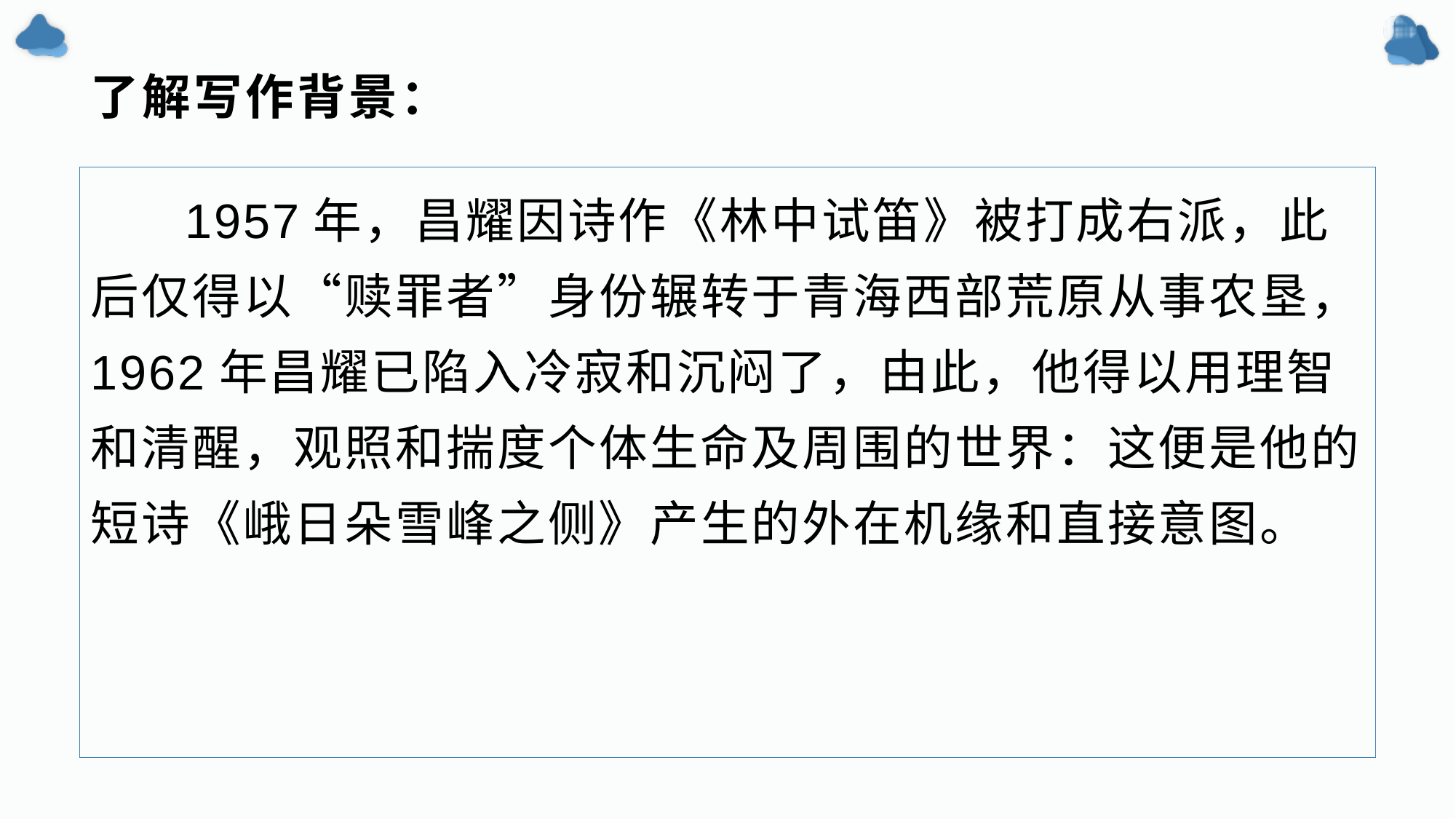

# 了解写作背景：
      1957年，昌耀因诗作《林中试笛》被打成右派，此后仅得以“赎罪者”身份辗转于青海西部荒原从事农垦，1962年昌耀已陷入冷寂和沉闷了，由此，他得以用理智和清醒，观照和揣度个体生命及周围的世界：这便是他的短诗《峨日朵雪峰之侧》产生的外在机缘和直接意图。